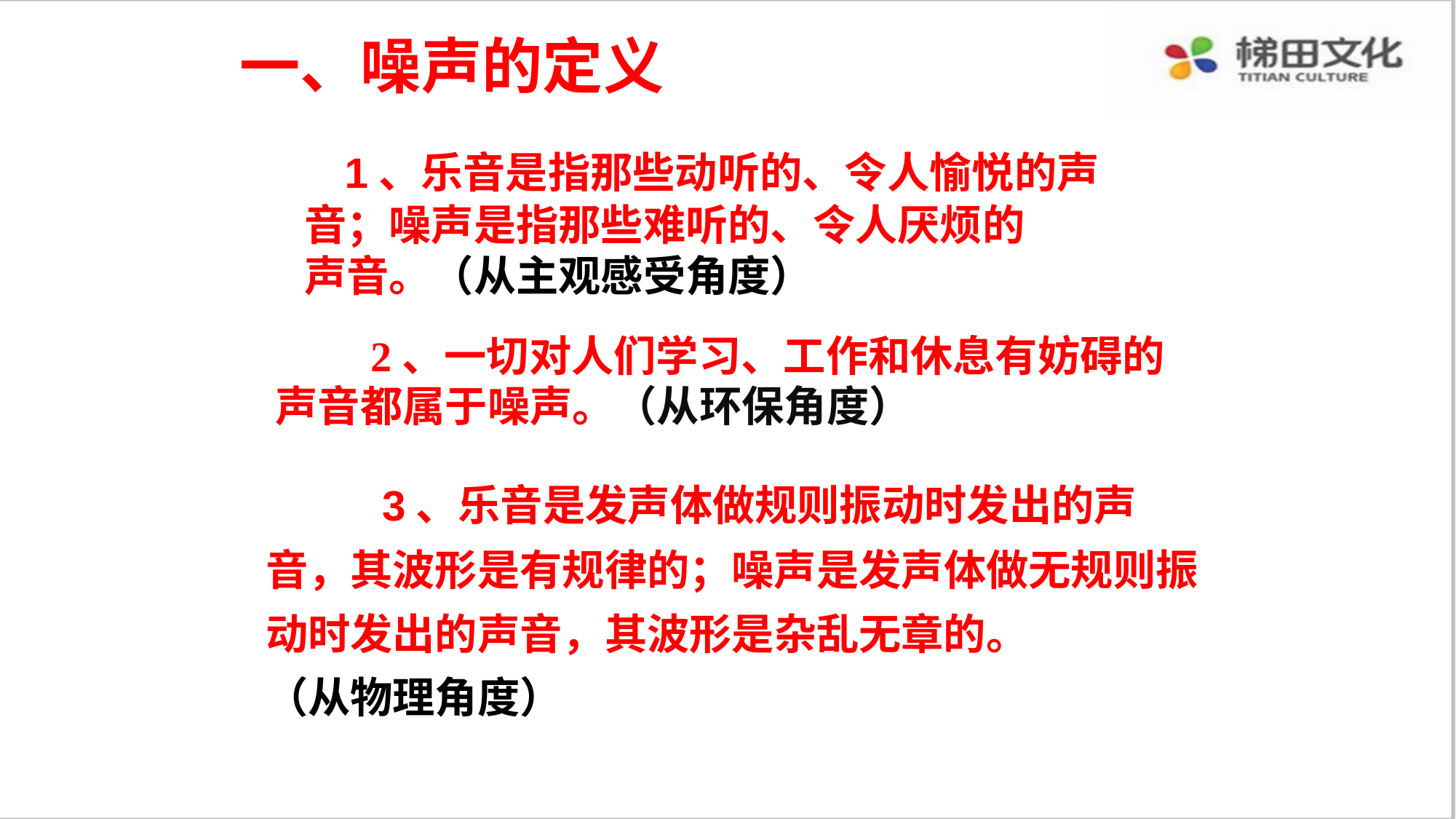

一、噪声的定义
   1、乐音是指那些动听的、令人愉悦的声
音；噪声是指那些难听的、令人厌烦的
声音。（从主观感受角度）
　　2、一切对人们学习、工作和休息有妨碍的
声音都属于噪声。（从环保角度）

    3、乐音是发声体做规则振动时发出的声音，其波形是有规律的；噪声是发声体做无规则振动时发出的声音，其波形是杂乱无章的。
（从物理角度）